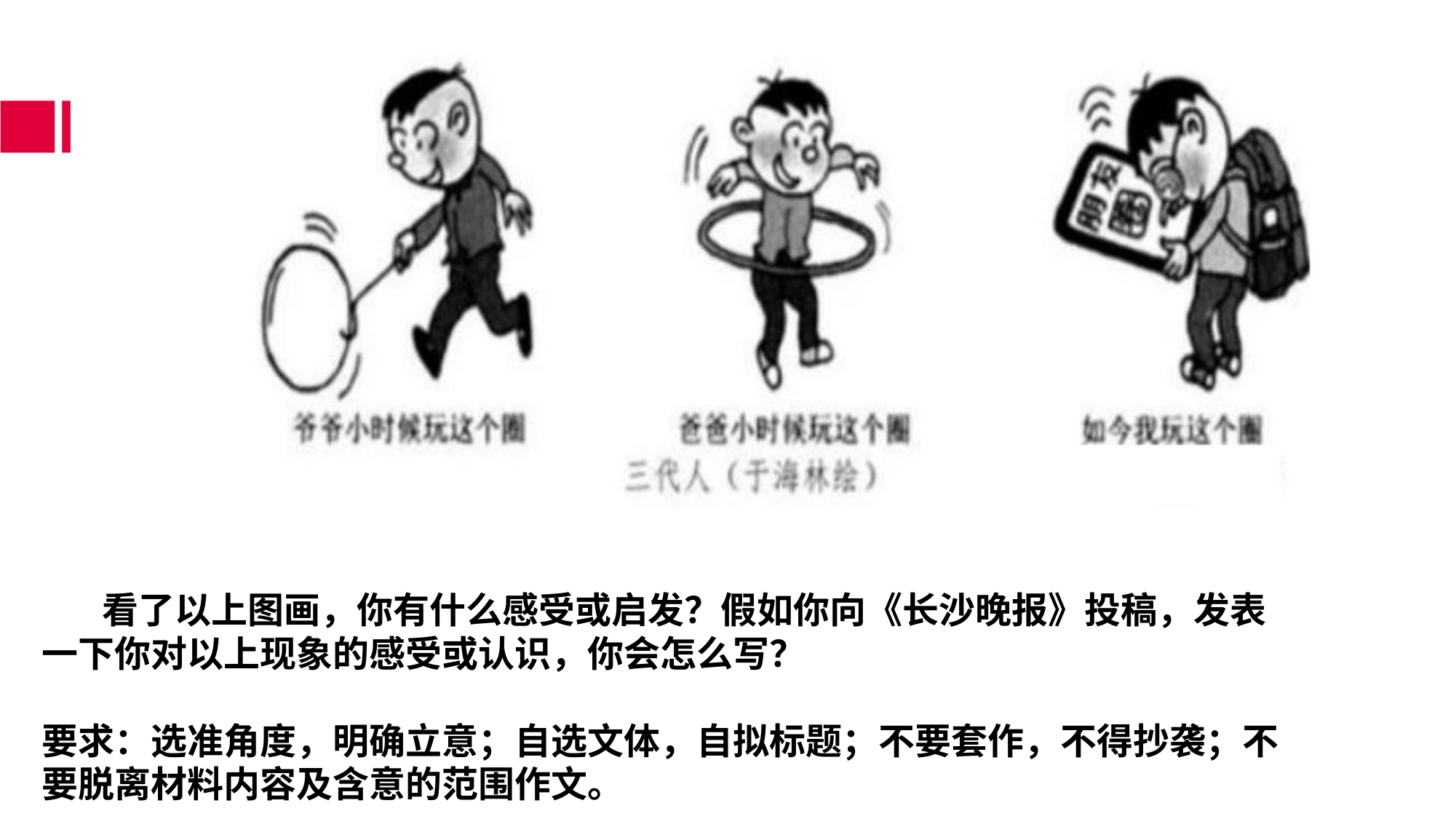

看了以上图画，你有什么感受或启发？假如你向《长沙晚报》投稿，发表
一下你对以上现象的感受或认识，你会怎么写？

要求：选准角度，明确立意；自选文体，自拟标题；不要套作，不得抄袭；不
要脱离材料内容及含意的范围作文。